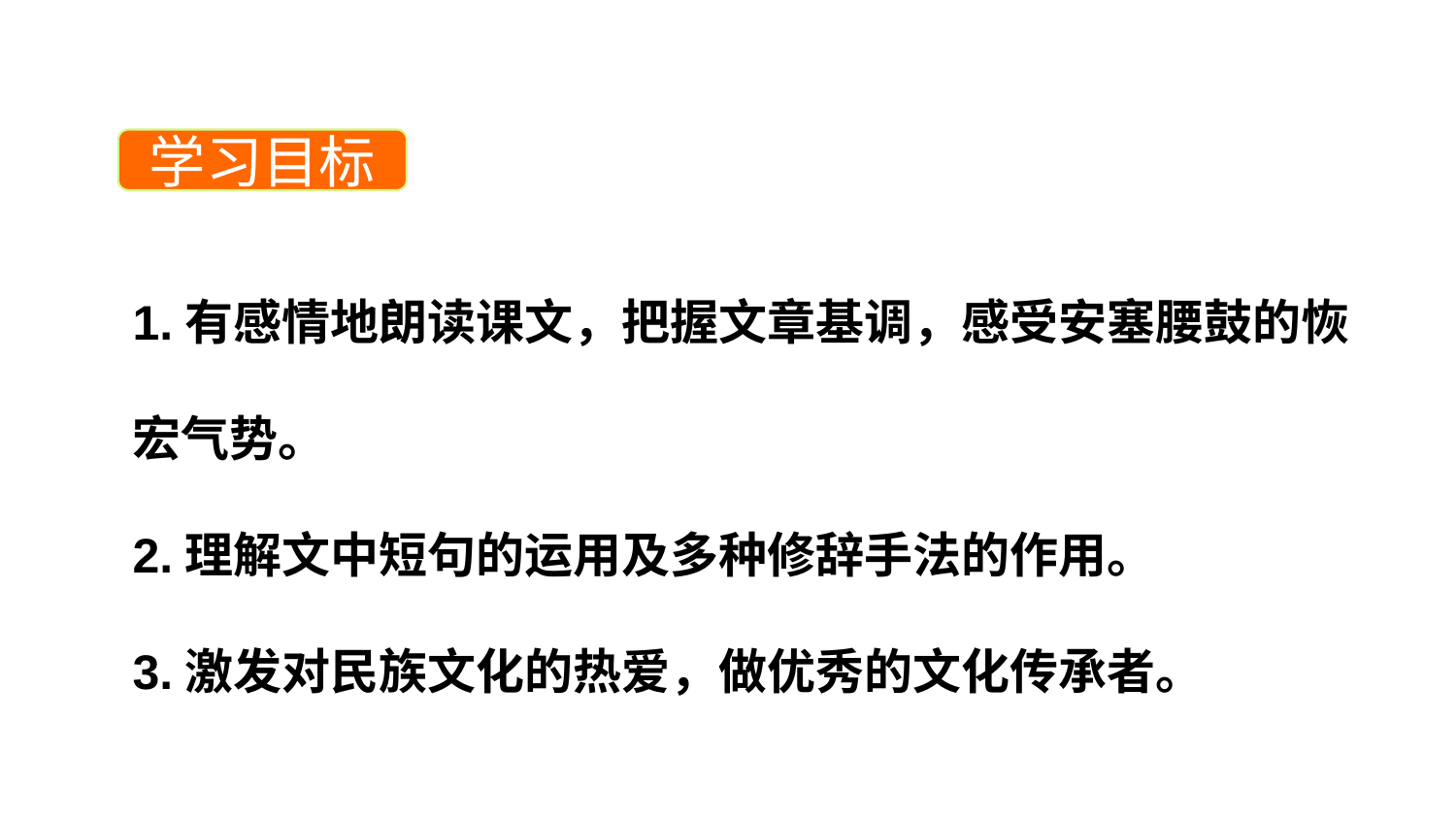

https://www.ypppt.com/
学习目标
1.有感情地朗读课文，把握文章基调，感受安塞腰鼓的恢宏气势。
2.理解文中短句的运用及多种修辞手法的作用。
3.激发对民族文化的热爱，做优秀的文化传承者。